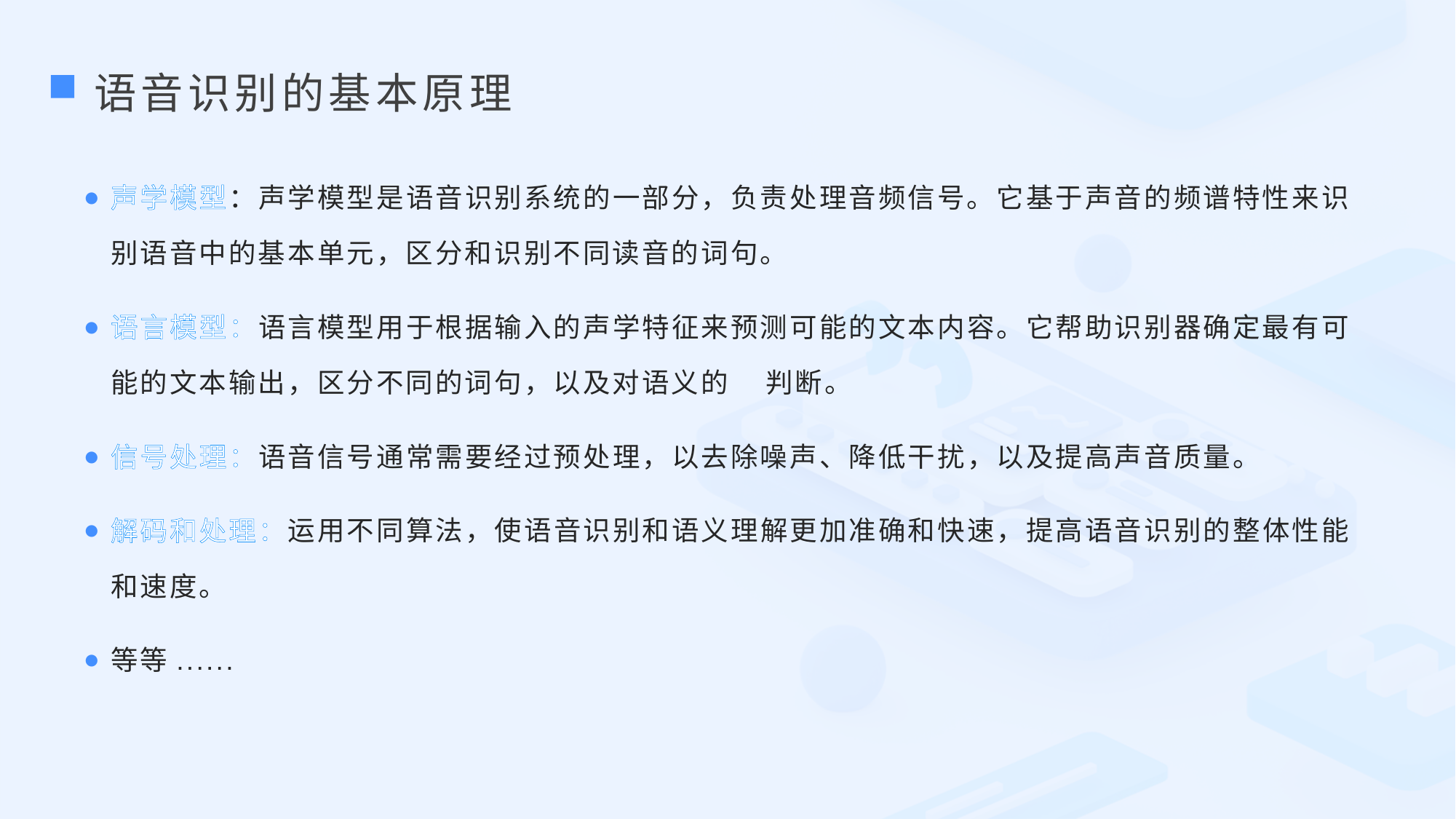

语音识别的基本原理
声学模型：声学模型是语音识别系统的一部分，负责处理音频信号。它基于声音的频谱特性来识别语音中的基本单元，区分和识别不同读音的词句。
语言模型：语言模型用于根据输入的声学特征来预测可能的文本内容。它帮助识别器确定最有可能的文本输出，区分不同的词句，以及对语义的	判断。
信号处理：语音信号通常需要经过预处理，以去除噪声、降低干扰，以及提高声音质量。
解码和处理：运用不同算法，使语音识别和语义理解更加准确和快速，提高语音识别的整体性能和速度。
等等......